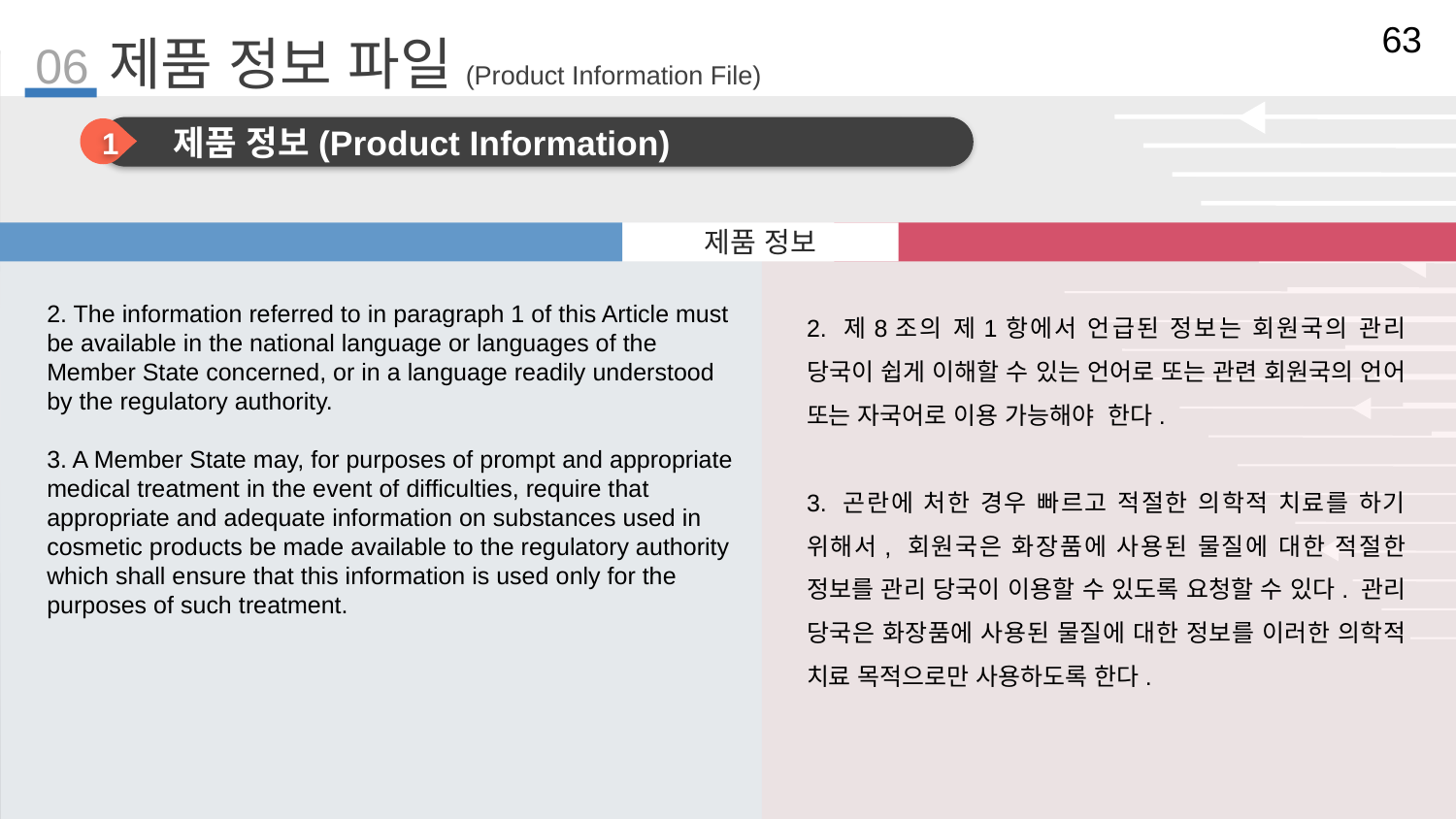

63
06
# 제품 정보 파일(Product Information File)
1

제품 정보(Product Information)
국문
영문
제품 정보

2. The information referred to in paragraph 1 of this Article must be available in the national language or languages of the Member State concerned, or in a language readily understood by the regulatory authority.

3. A Member State may, for purposes of prompt and appropriate medical treatment in the event of difficulties, require that appropriate and adequate information on substances used in cosmetic products be made available to the regulatory authority which shall ensure that this information is used only for the purposes of such treatment.
2. 제8조의 제1항에서 언급된 정보는 회원국의 관리 당국이 쉽게 이해할 수 있는 언어로 또는 관련 회원국의 언어 또는 자국어로 이용 가능해야  한다.

3. 곤란에 처한 경우 빠르고 적절한 의학적 치료를 하기 위해서, 회원국은 화장품에 사용된 물질에 대한 적절한 정보를 관리 당국이 이용할 수 있도록 요청할 수 있다. 관리 당국은 화장품에 사용된 물질에 대한 정보를 이러한 의학적 치료 목적으로만 사용하도록 한다.